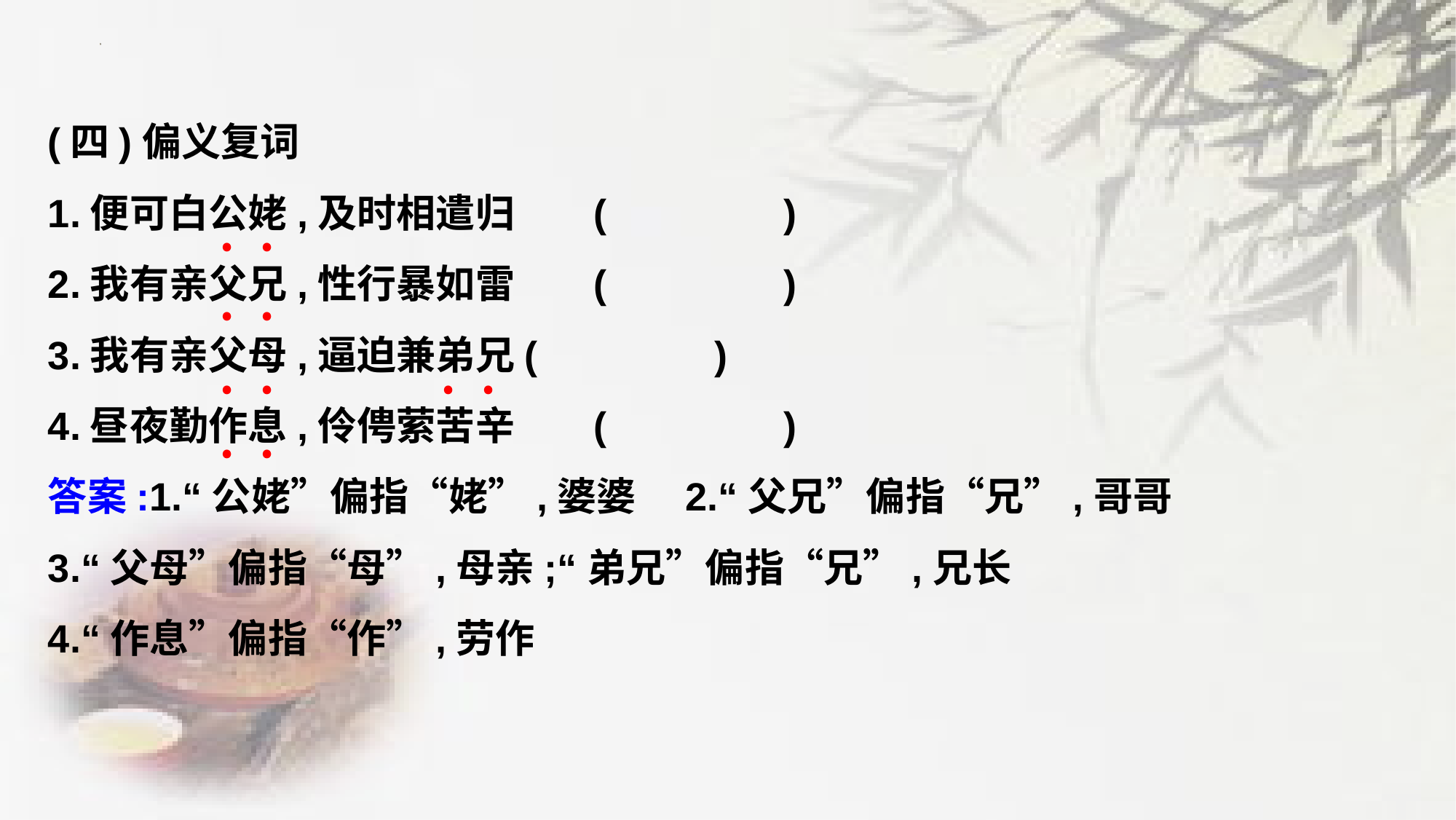

(四)偏义复词
1.便可白公姥,及时相遣归	(　　　　)
2.我有亲父兄,性行暴如雷	(　　　　)
3.我有亲父母,逼迫兼弟兄(　　　　)
4.昼夜勤作息,伶俜萦苦辛	(　　　　)
答案:1.“公姥”偏指“姥”,婆婆　2.“父兄”偏指“兄”,哥哥
3.“父母”偏指“母”,母亲;“弟兄”偏指“兄”,兄长
4.“作息”偏指“作”,劳作
﹒
﹒
﹒
﹒
﹒
﹒
﹒
﹒
﹒
﹒